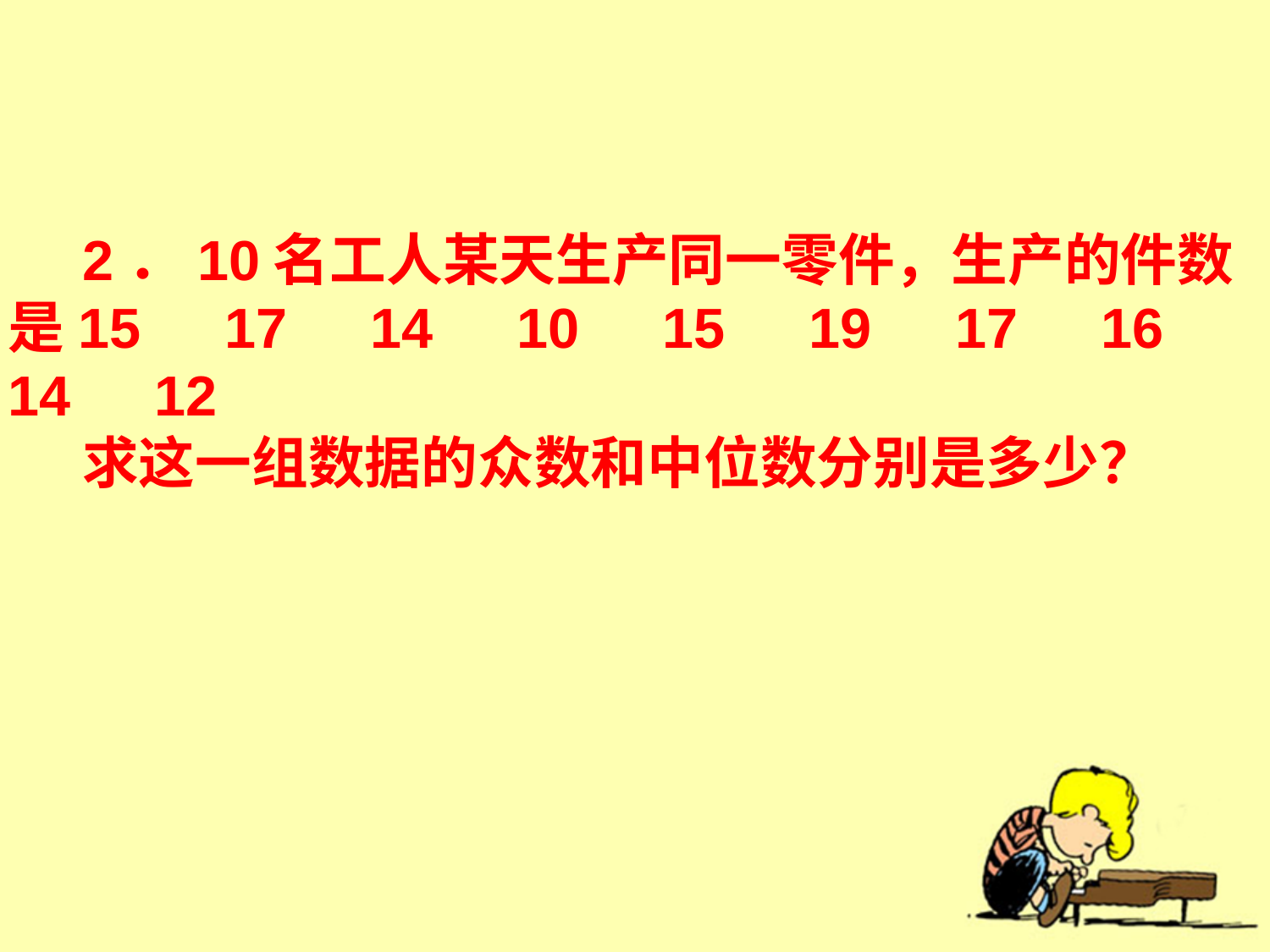

2．10名工人某天生产同一零件，生产的件数是15　17　14　10　15　19　17　16　14　12
求这一组数据的众数和中位数分别是多少？